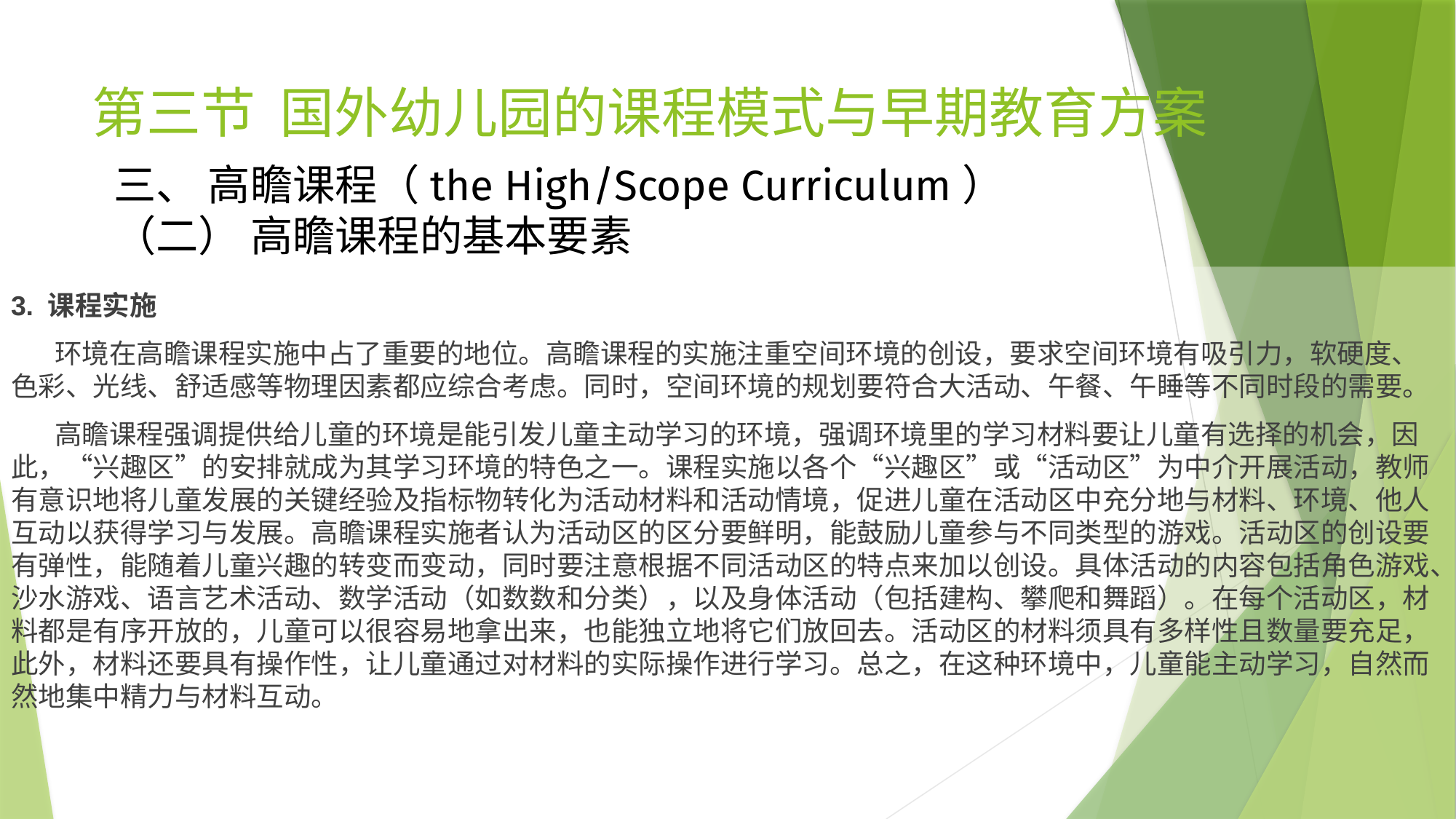

# 第三节  国外幼儿园的课程模式与早期教育方案
三、 高瞻课程（the High/Scope Curriculum）
（二） 高瞻课程的基本要素
3. 课程实施
      环境在高瞻课程实施中占了重要的地位。高瞻课程的实施注重空间环境的创设，要求空间环境有吸引力，软硬度、色彩、光线、舒适感等物理因素都应综合考虑。同时，空间环境的规划要符合大活动、午餐、午睡等不同时段的需要。
      高瞻课程强调提供给儿童的环境是能引发儿童主动学习的环境，强调环境里的学习材料要让儿童有选择的机会，因此，“兴趣区”的安排就成为其学习环境的特色之一。课程实施以各个“兴趣区”或“活动区”为中介开展活动，教师有意识地将儿童发展的关键经验及指标物转化为活动材料和活动情境，促进儿童在活动区中充分地与材料、环境、他人互动以获得学习与发展。高瞻课程实施者认为活动区的区分要鲜明，能鼓励儿童参与不同类型的游戏。活动区的创设要有弹性，能随着儿童兴趣的转变而变动，同时要注意根据不同活动区的特点来加以创设。具体活动的内容包括角色游戏、沙水游戏、语言艺术活动、数学活动（如数数和分类），以及身体活动（包括建构、攀爬和舞蹈）。在每个活动区，材料都是有序开放的，儿童可以很容易地拿出来，也能独立地将它们放回去。活动区的材料须具有多样性且数量要充足，此外，材料还要具有操作性，让儿童通过对材料的实际操作进行学习。总之，在这种环境中，儿童能主动学习，自然而然地集中精力与材料互动。